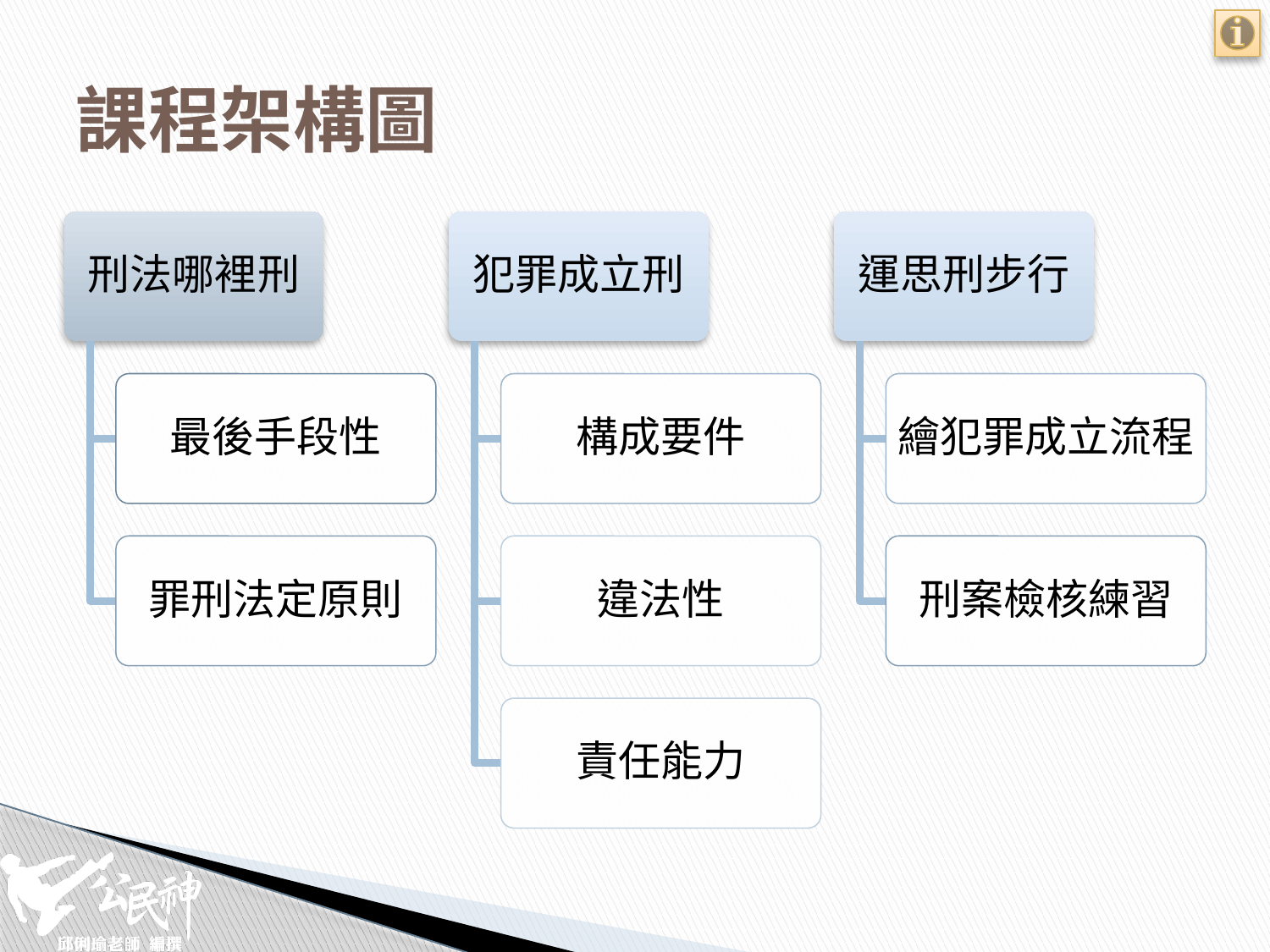

# 課程架構圖
刑法哪裡刑
最後手段性
罪刑法定原則
犯罪成立刑
構成要件
違法性
責任能力
運思刑步行
繪犯罪成立流程
刑案檢核練習